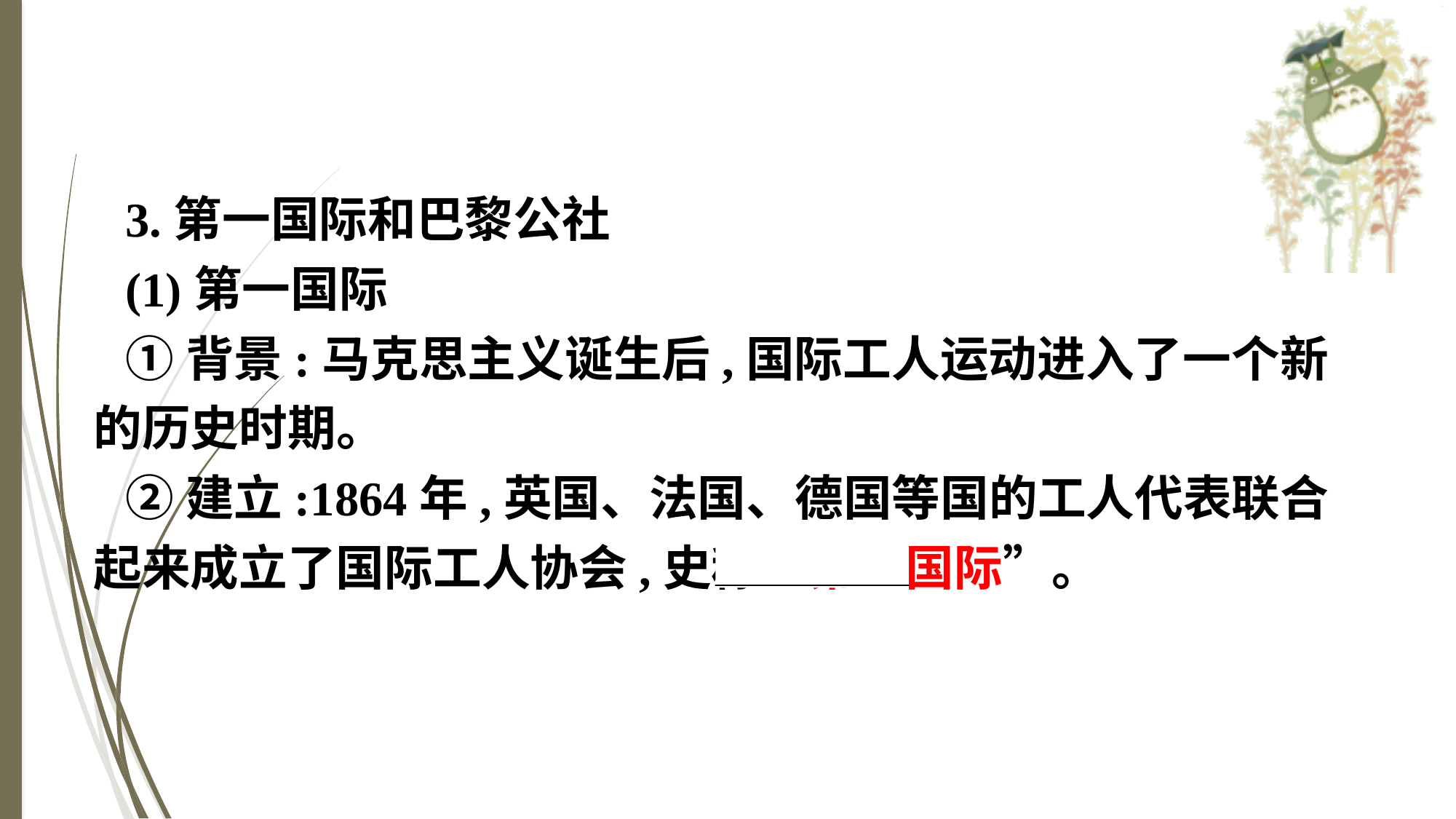

3.第一国际和巴黎公社
(1)第一国际
①背景:马克思主义诞生后,国际工人运动进入了一个新的历史时期。
②建立:1864年,英国、法国、德国等国的工人代表联合起来成立了国际工人协会,史称“第一国际”。